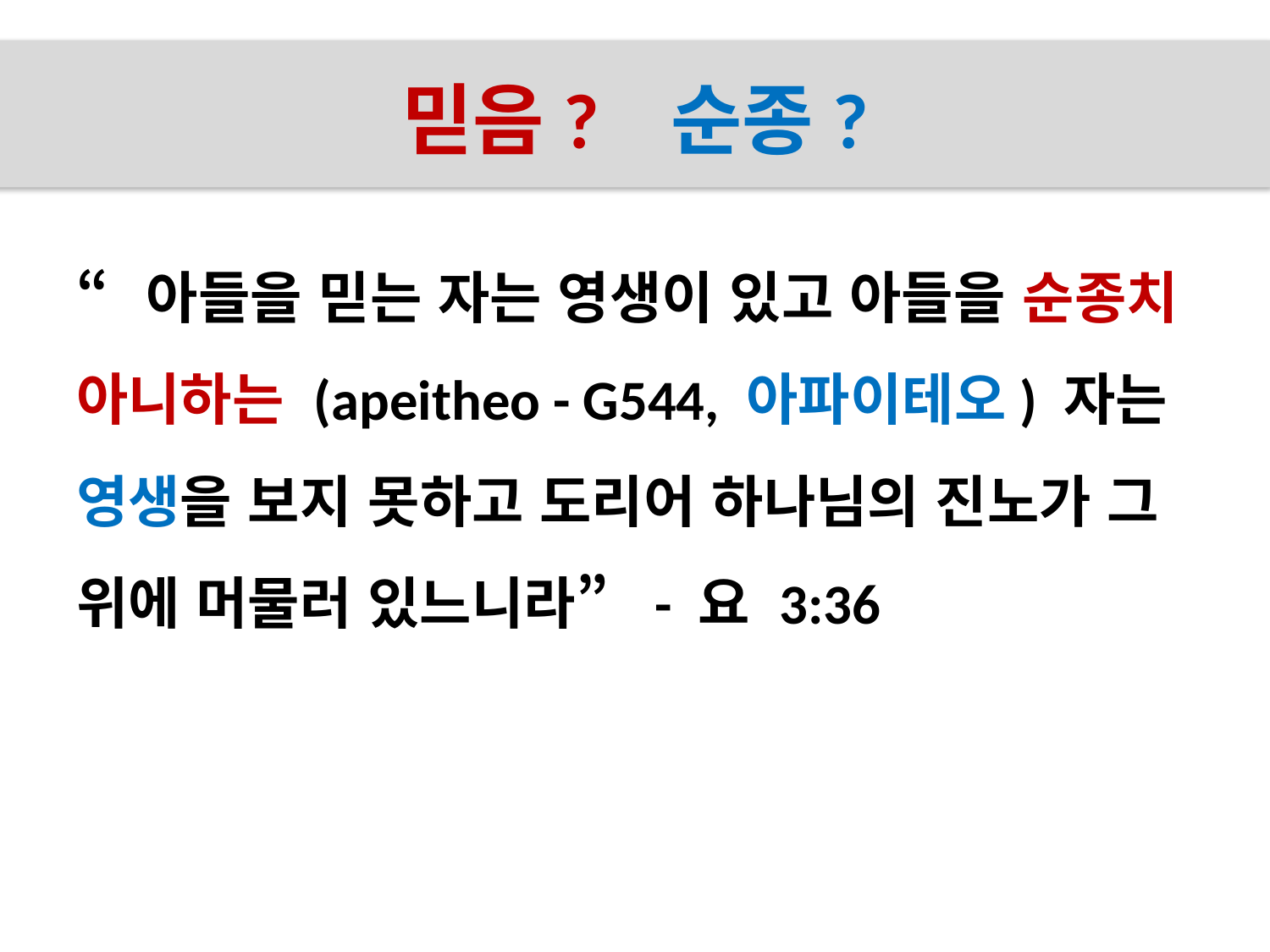

# 믿음?   순종?

“아들을 믿는 자는 영생이 있고 아들을 순종치 아니하는 (apeitheo - G544, 아파이테오) 자는 영생을 보지 못하고 도리어 하나님의 진노가 그 위에 머물러 있느니라”  - 요 3:36